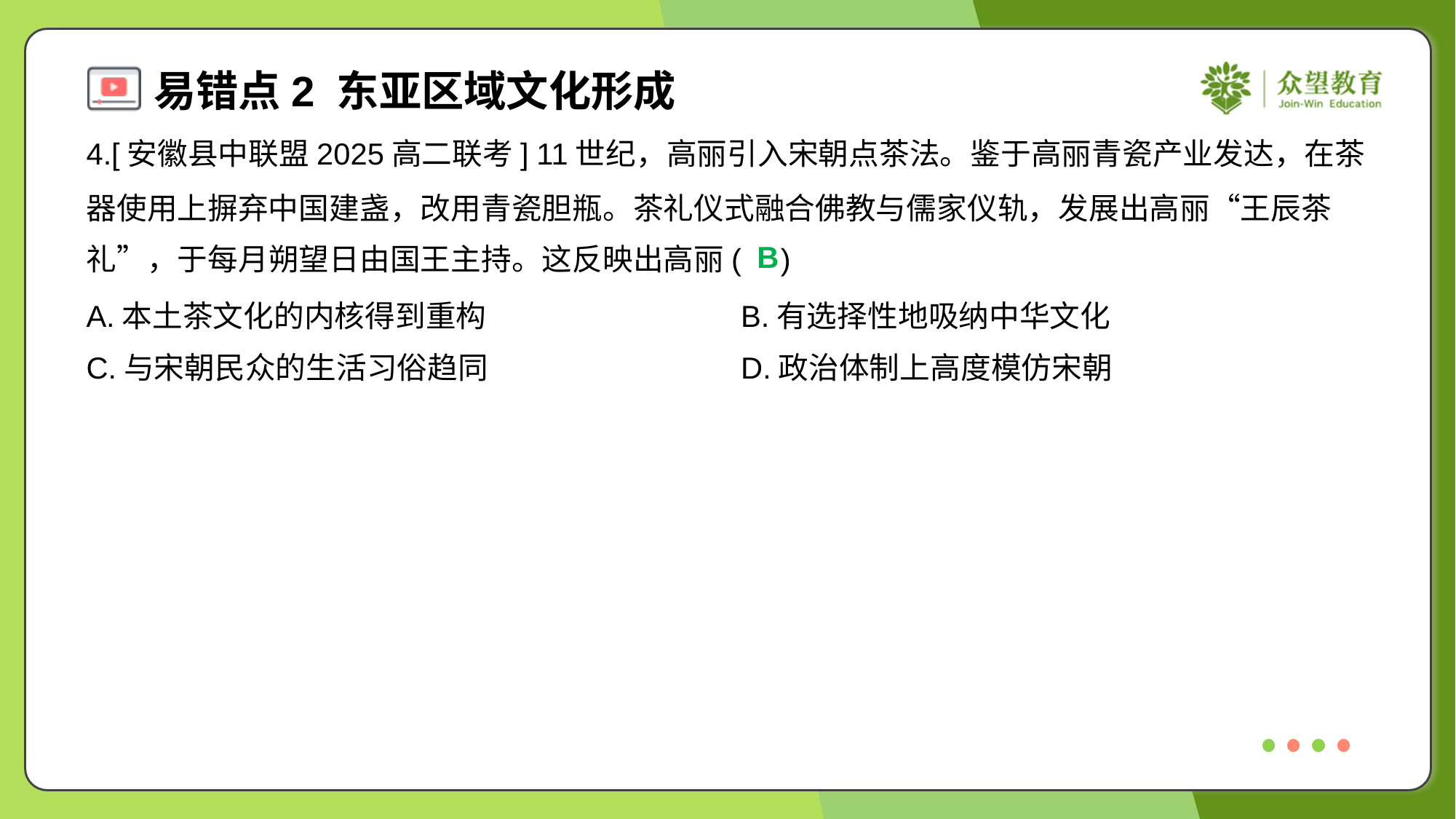

4.[安徽县中联盟2025高二联考] 11世纪，高丽引入宋朝点茶法。鉴于高丽青瓷产业发达，在茶
器使用上摒弃中国建盏，改用青瓷胆瓶。茶礼仪式融合佛教与儒家仪轨，发展出高丽“王辰茶
礼”，于每月朔望日由国王主持。这反映出高丽(     )
B
A.本土茶文化的内核得到重构	B.有选择性地吸纳中华文化
C.与宋朝民众的生活习俗趋同	D.政治体制上高度模仿宋朝